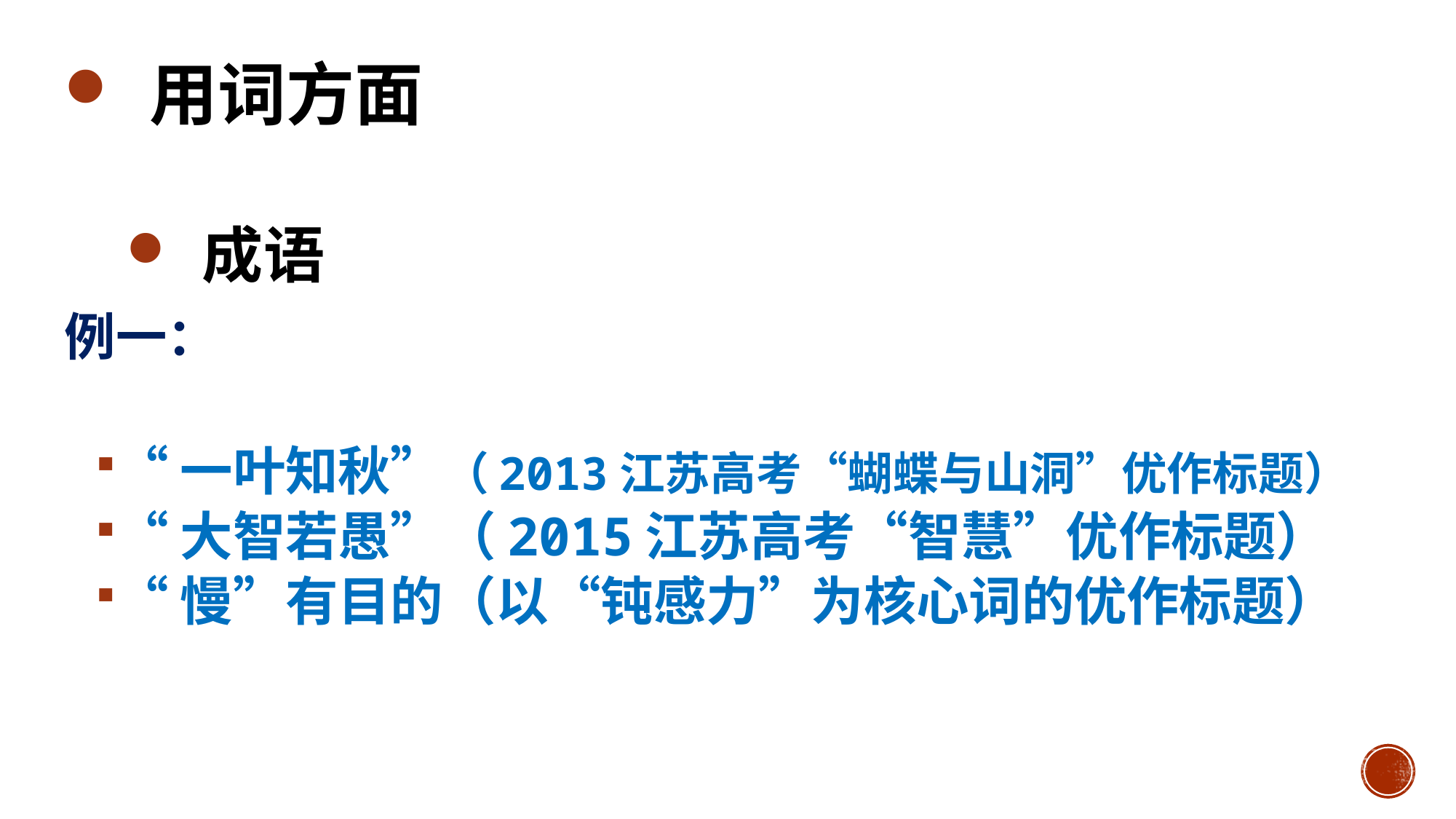

用词方面

 成语
例一：

“一叶知秋”（2013江苏高考“蝴蝶与山洞”优作标题）
“大智若愚”（2015江苏高考“智慧”优作标题）
“慢”有目的（以“钝感力”为核心词的优作标题）